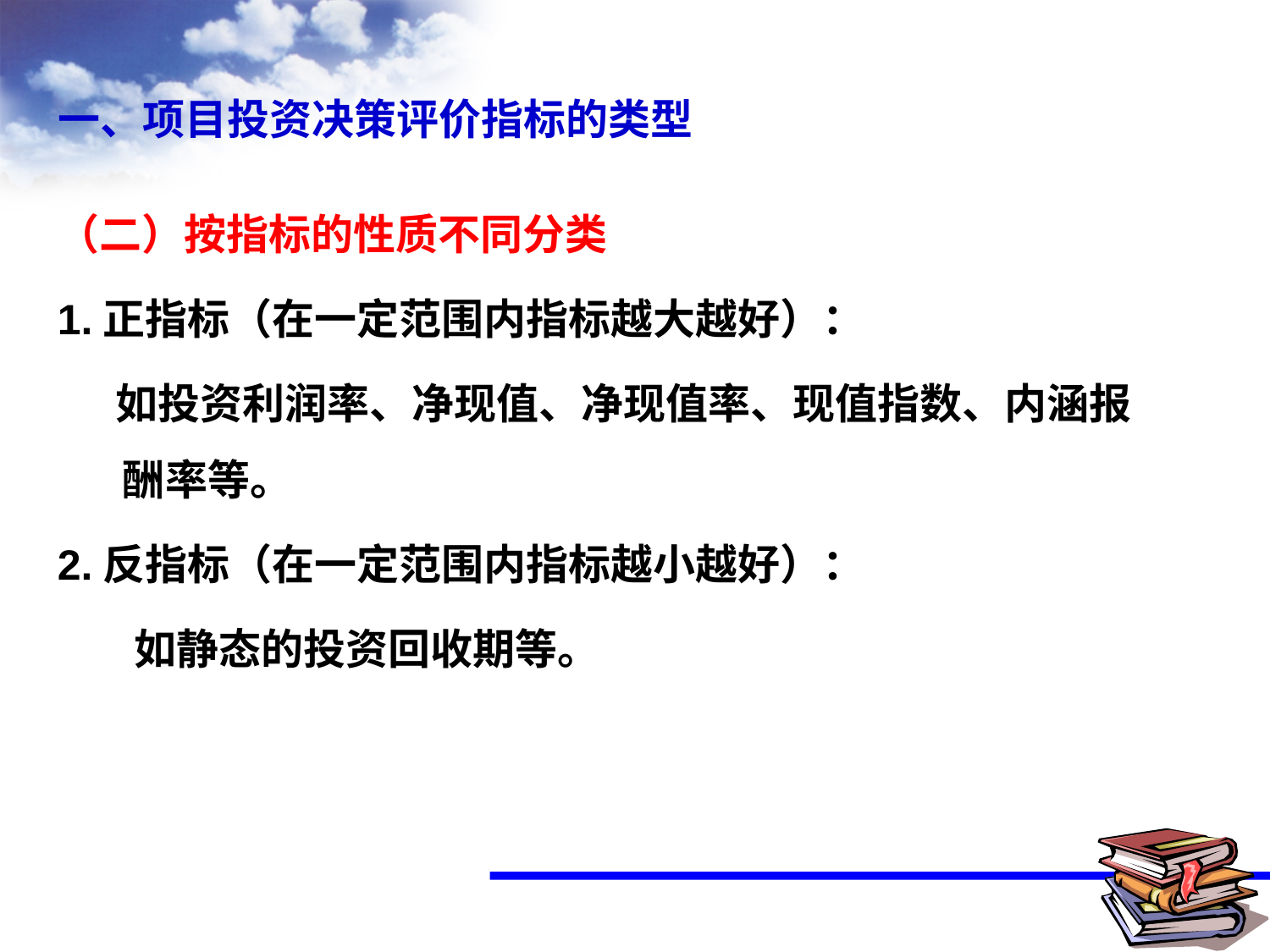

一、项目投资决策评价指标的类型

（二）按指标的性质不同分类
1.正指标（在一定范围内指标越大越好）：
     如投资利润率、净现值、净现值率、现值指数、内涵报酬率等。
2.反指标（在一定范围内指标越小越好）：
       如静态的投资回收期等。